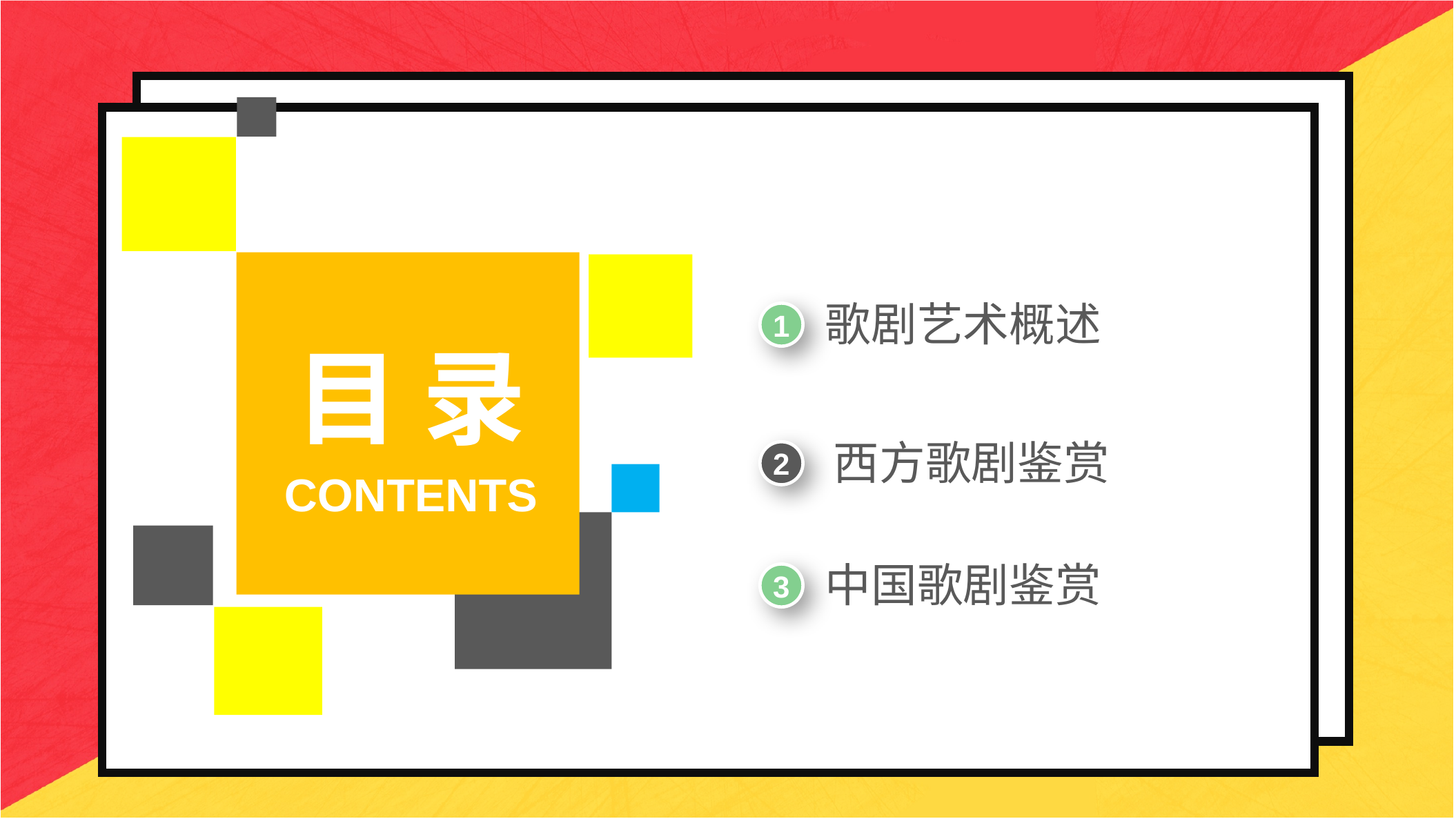

歌剧艺术概述
1
目 录
西方歌剧鉴赏
2

CONTENTS

中国歌剧鉴赏
3